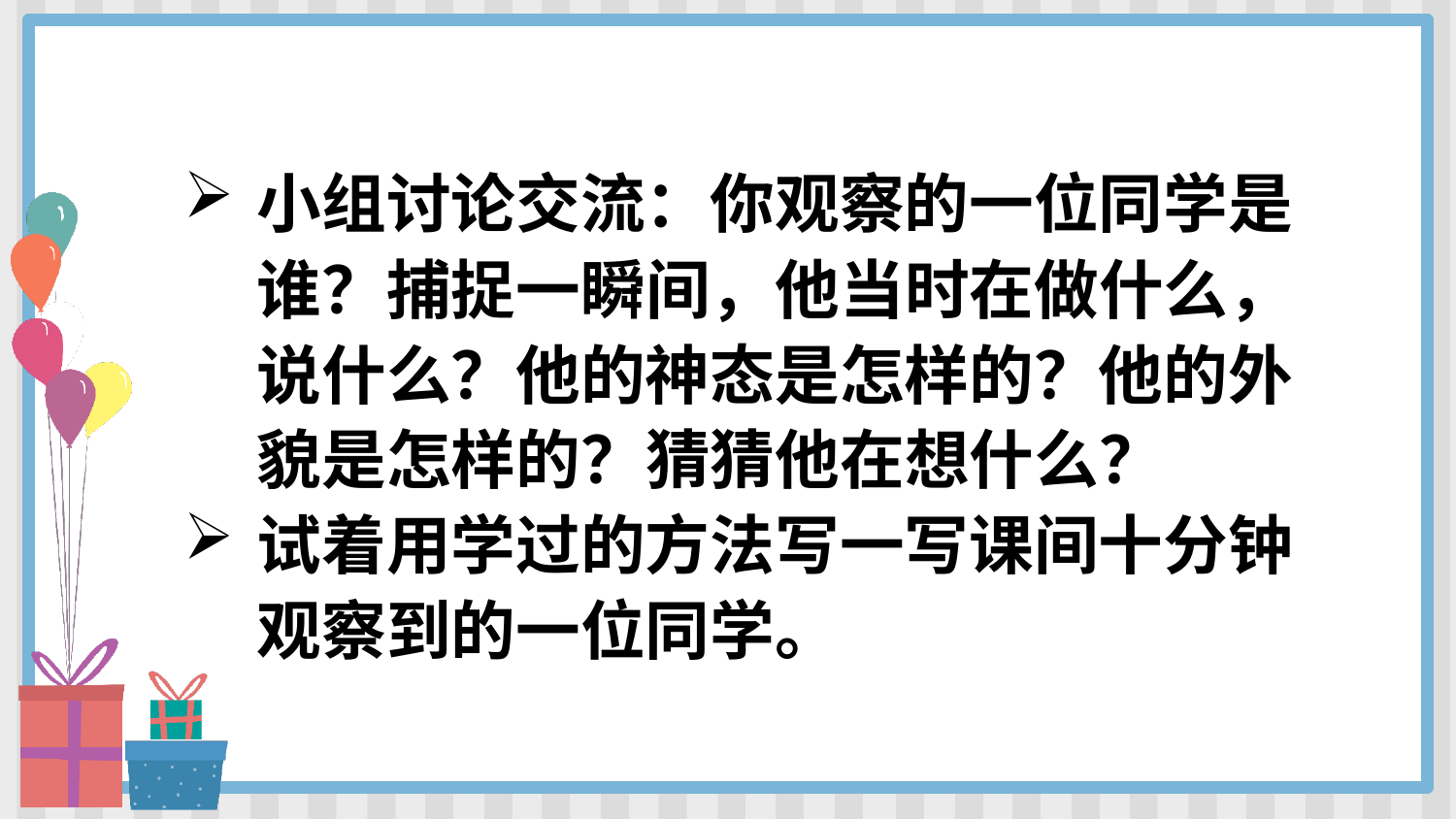

小组讨论交流：你观察的一位同学是谁？捕捉一瞬间，他当时在做什么，说什么？他的神态是怎样的？他的外貌是怎样的？猜猜他在想什么？
试着用学过的方法写一写课间十分钟观察到的一位同学。